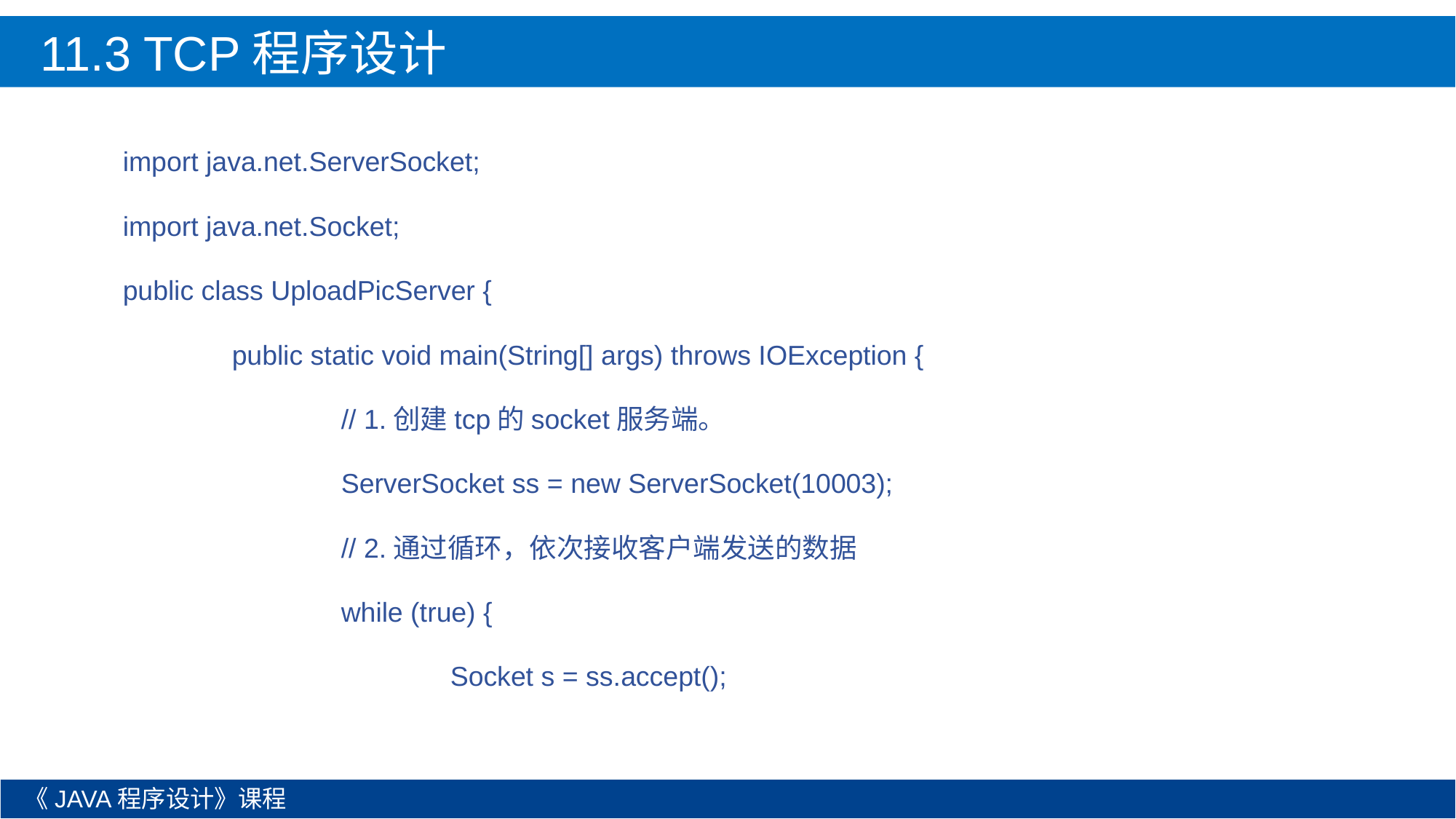

11.3 TCP程序设计
import java.net.ServerSocket;
import java.net.Socket;
public class UploadPicServer {
	public static void main(String[] args) throws IOException {
		// 1.创建tcp的socket服务端。
		ServerSocket ss = new ServerSocket(10003);
		// 2.通过循环，依次接收客户端发送的数据
		while (true) {
			Socket s = ss.accept();
《JAVA程序设计》课程